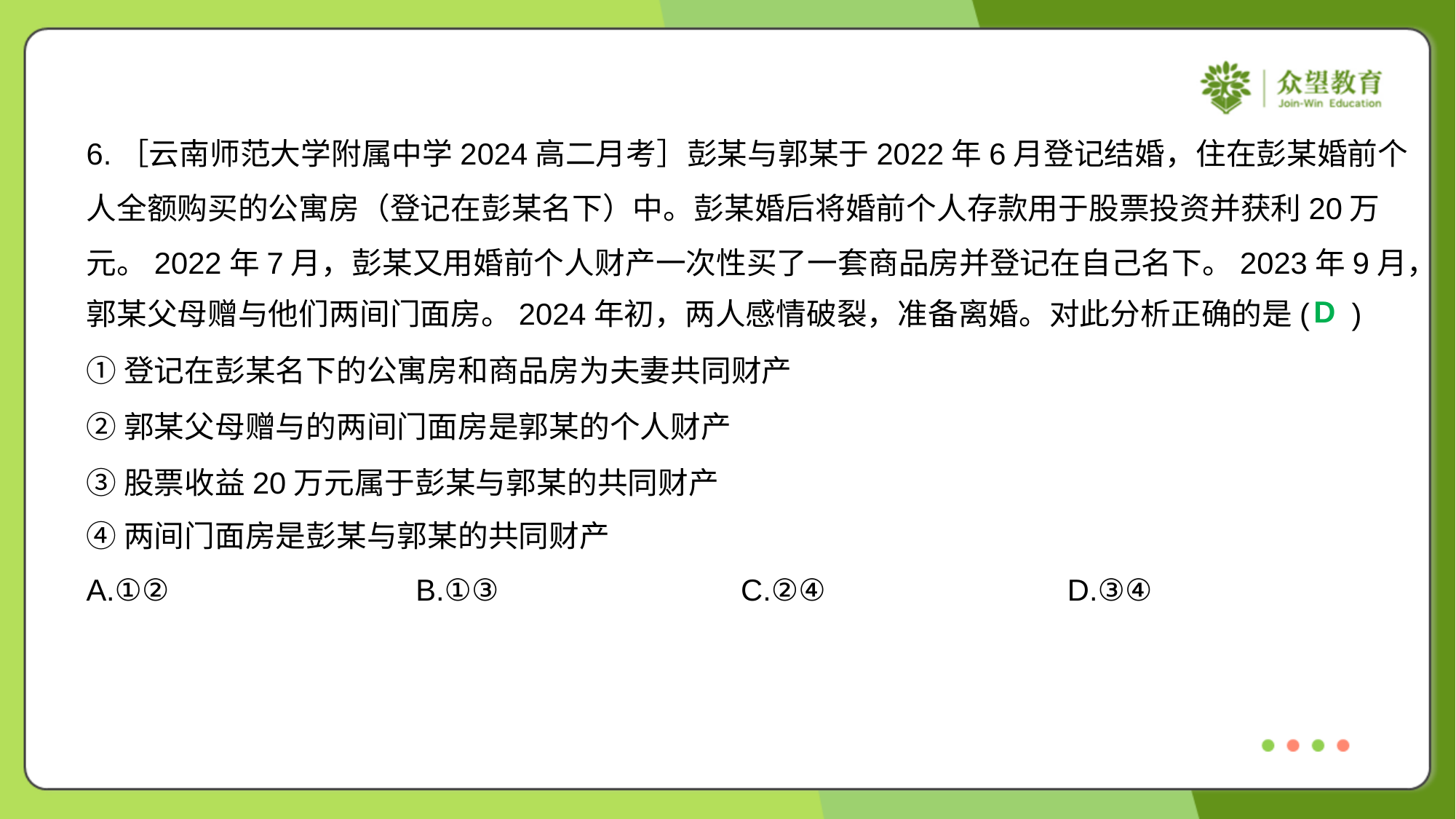

6.［云南师范大学附属中学2024高二月考］彭某与郭某于2022年6月登记结婚，住在彭某婚前个
人全额购买的公寓房（登记在彭某名下）中。彭某婚后将婚前个人存款用于股票投资并获利20万
元。2022年7月，彭某又用婚前个人财产一次性买了一套商品房并登记在自己名下。2023年9月，
郭某父母赠与他们两间门面房。2024年初，两人感情破裂，准备离婚。对此分析正确的是(     )
D
①登记在彭某名下的公寓房和商品房为夫妻共同财产
②郭某父母赠与的两间门面房是郭某的个人财产
③股票收益20万元属于彭某与郭某的共同财产
④两间门面房是彭某与郭某的共同财产
A.①②	B.①③	C.②④	D.③④